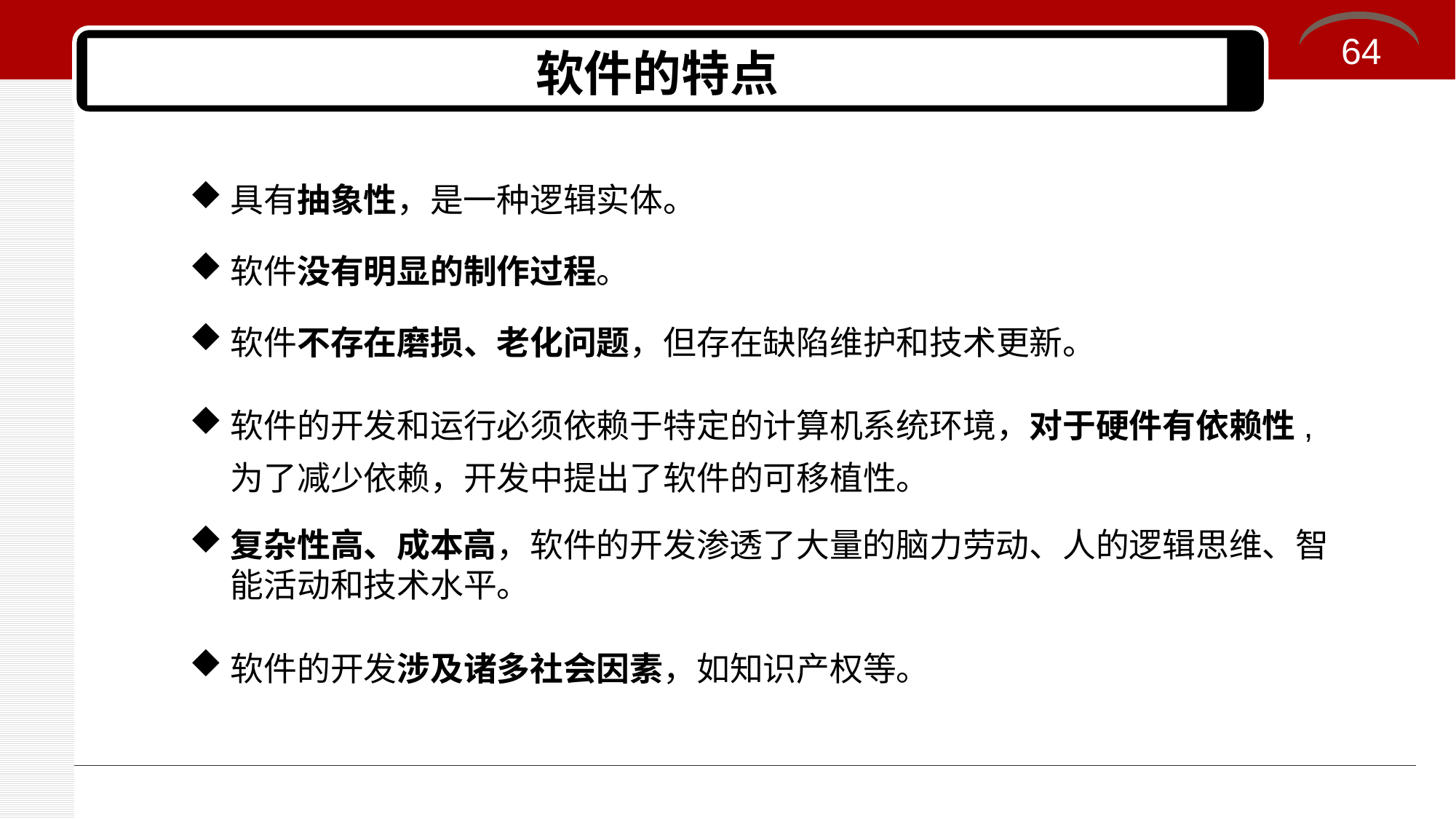

64
# 软件的特点
具有抽象性，是一种逻辑实体。
软件没有明显的制作过程。
软件不存在磨损、老化问题，但存在缺陷维护和技术更新。
软件的开发和运行必须依赖于特定的计算机系统环境，对于硬件有依赖性,为了减少依赖，开发中提出了软件的可移植性。
复杂性高、成本高，软件的开发渗透了大量的脑力劳动、人的逻辑思维、智能活动和技术水平。
软件的开发涉及诸多社会因素，如知识产权等。